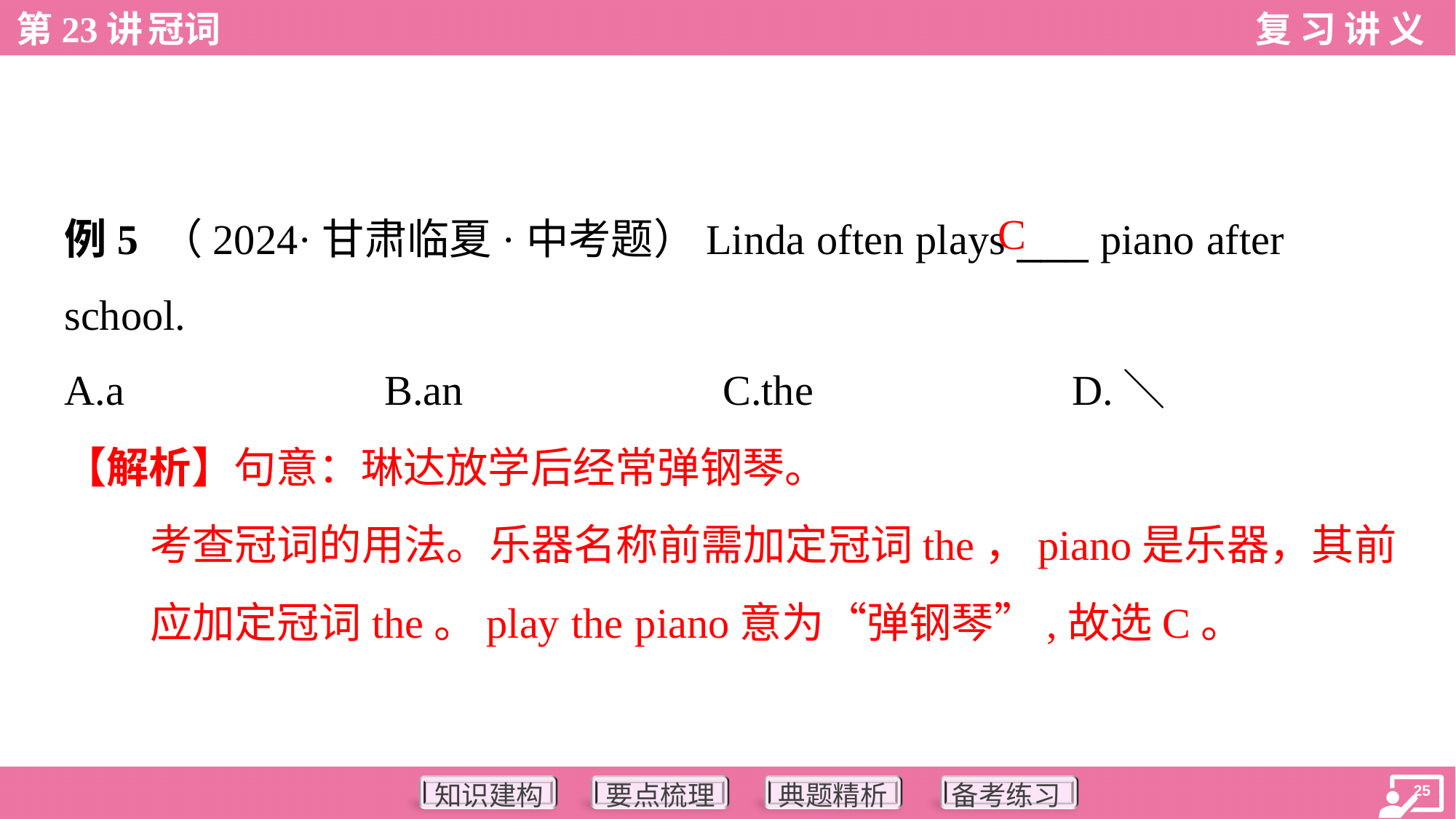

C
例5 （2024·甘肃临夏·中考题）Linda often plays ___ piano after
school.
A.a	B.an	C.the	D.＼
【解析】句意：琳达放学后经常弹钢琴。
考查冠词的用法。乐器名称前需加定冠词the，piano是乐器，其前
应加定冠词the。play the piano意为“弹钢琴”,故选C。